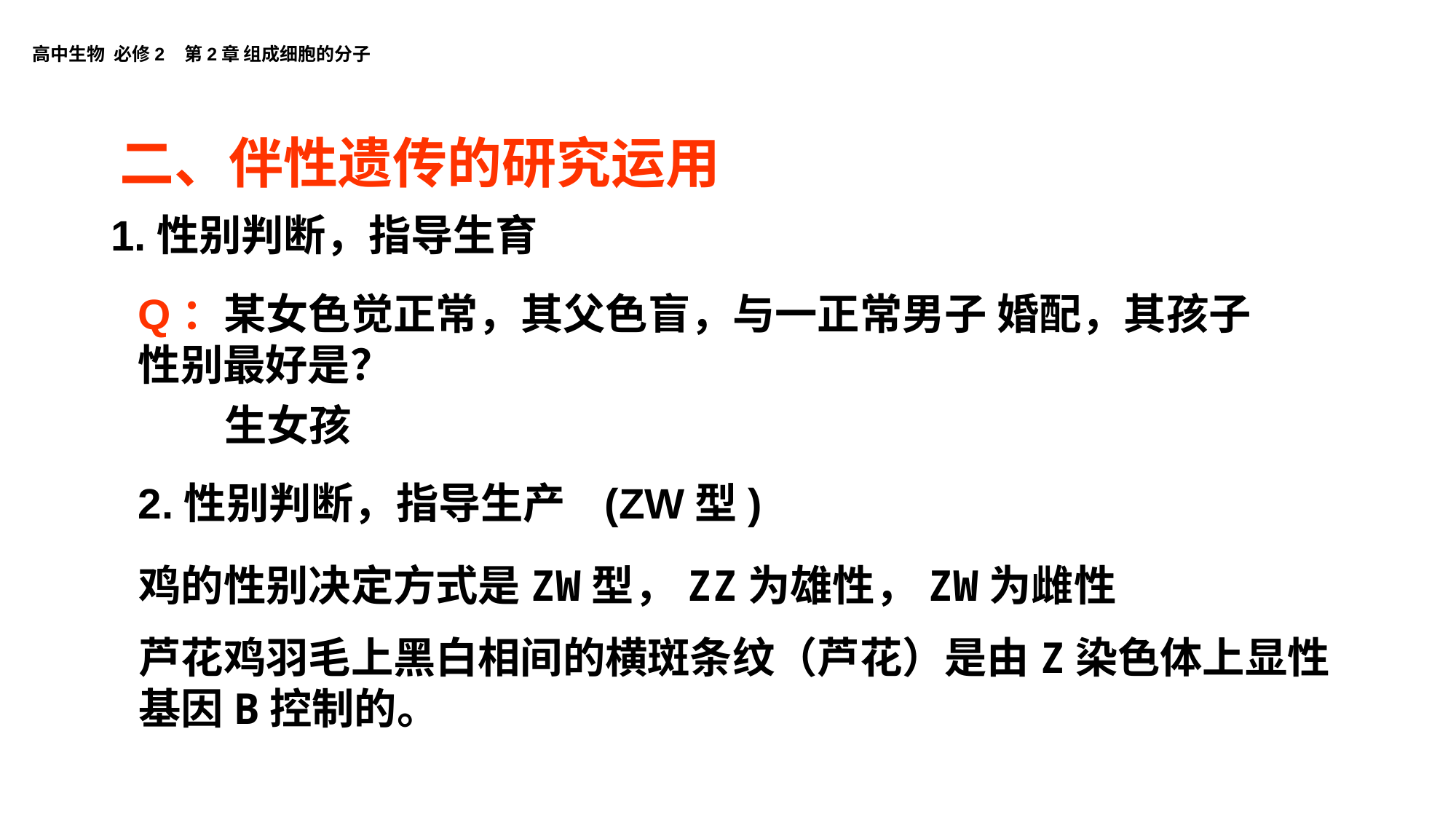

二、伴性遗传的研究运用
1.性别判断，指导生育
Q：某女色觉正常，其父色盲，与一正常男子 婚配，其孩子性别最好是？
生女孩
2.性别判断，指导生产   (ZW型)
鸡的性别决定方式是ZW型，ZZ为雄性，ZW为雌性
芦花鸡羽毛上黑白相间的横斑条纹（芦花）是由Z染色体上显性基因B控制的。